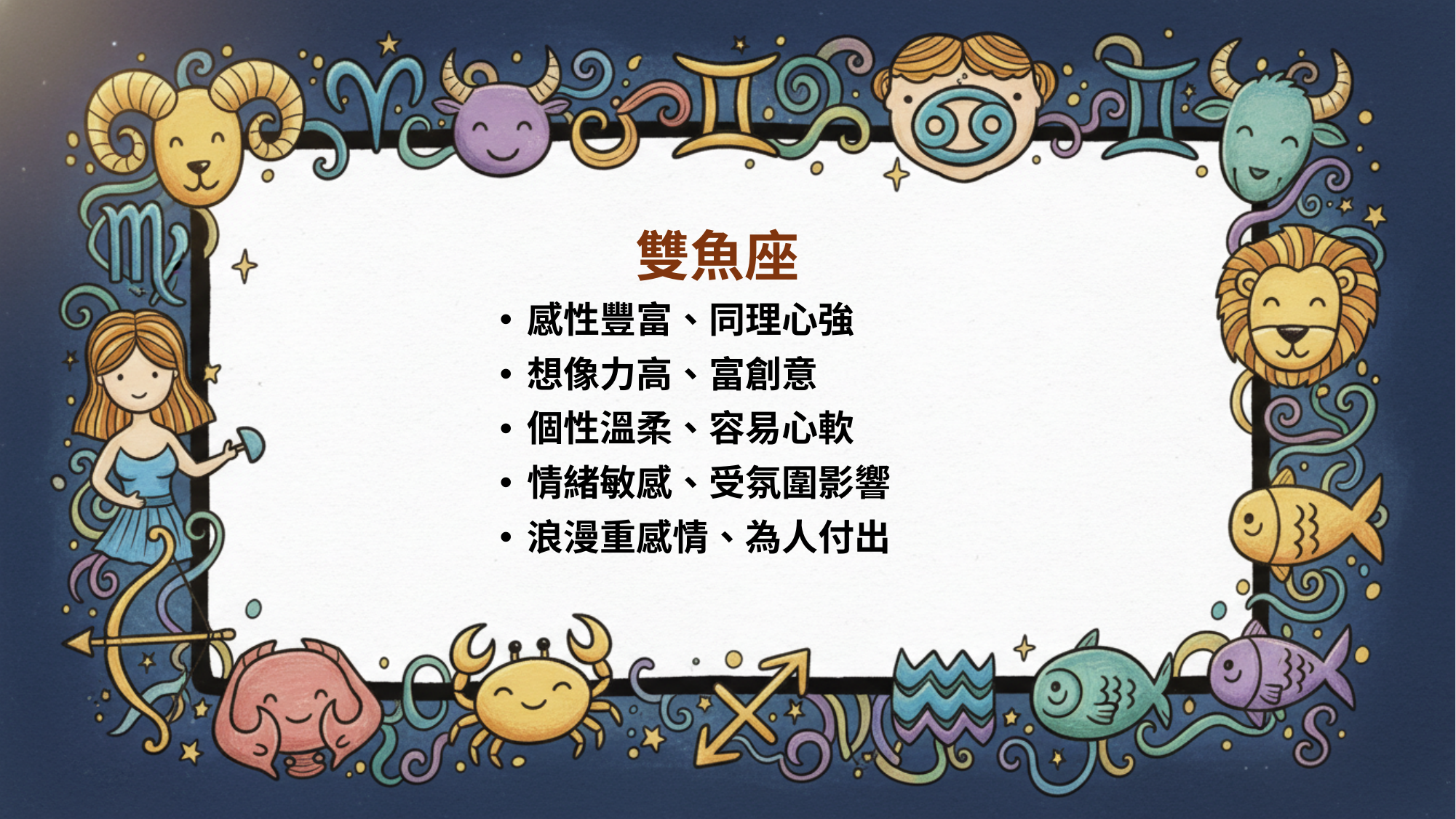

# 雙魚座
感性豐富、同理心強
想像力高、富創意
個性溫柔、容易心軟
情緒敏感、受氛圍影響
浪漫重感情、為人付出